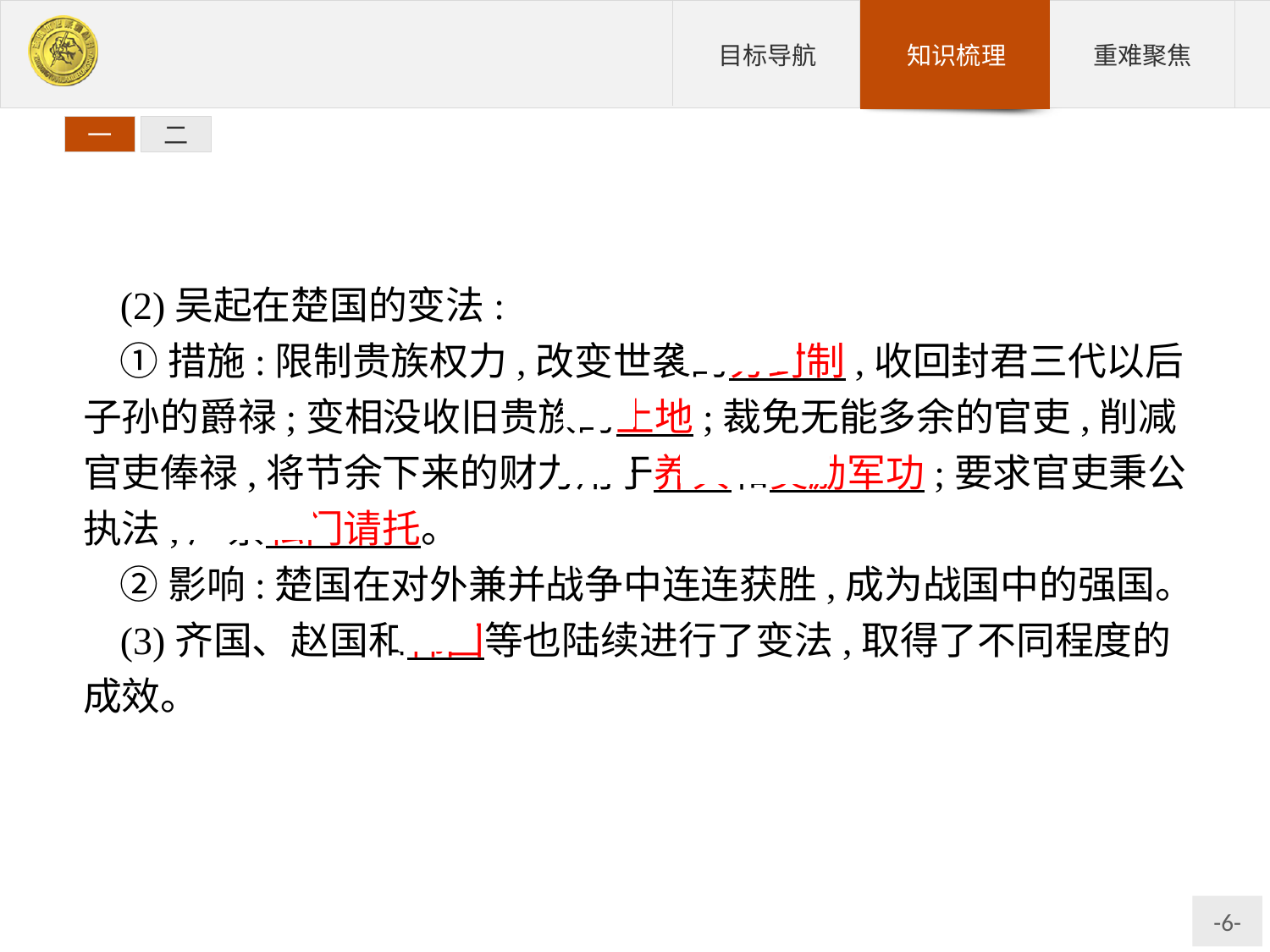

一
二
(2)吴起在楚国的变法:
①措施:限制贵族权力,改变世袭的分封制,收回封君三代以后子孙的爵禄;变相没收旧贵族的土地;裁免无能多余的官吏,削减官吏俸禄,将节余下来的财力用于养兵和奖励军功;要求官吏秉公执法,严禁私门请托。
②影响:楚国在对外兼并战争中连连获胜,成为战国中的强国。
(3)齐国、赵国和韩国等也陆续进行了变法,取得了不同程度的成效。